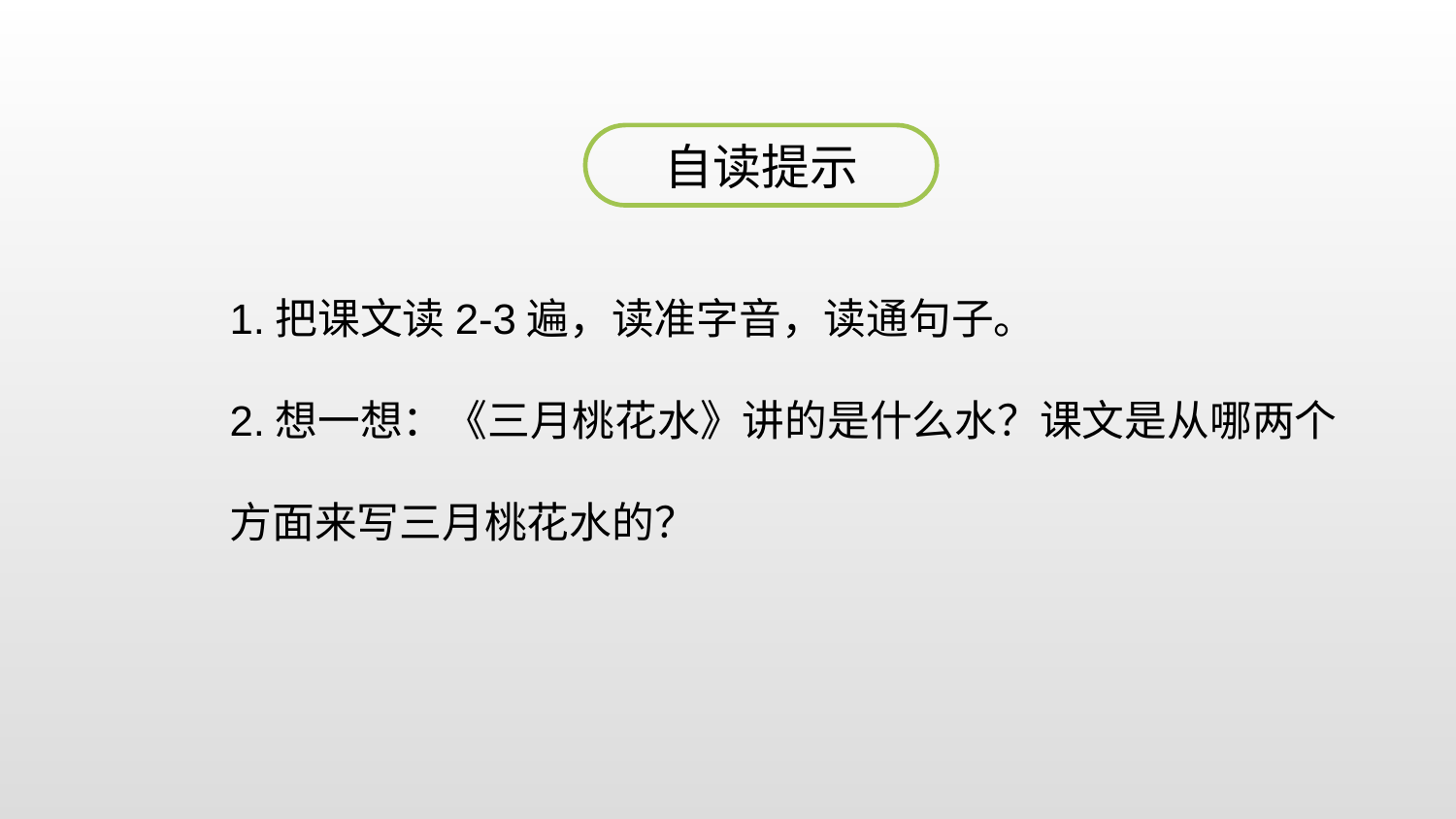

自读提示
1.把课文读2-3遍，读准字音，读通句子。
2.想一想：《三月桃花水》讲的是什么水？课文是从哪两个方面来写三月桃花水的？